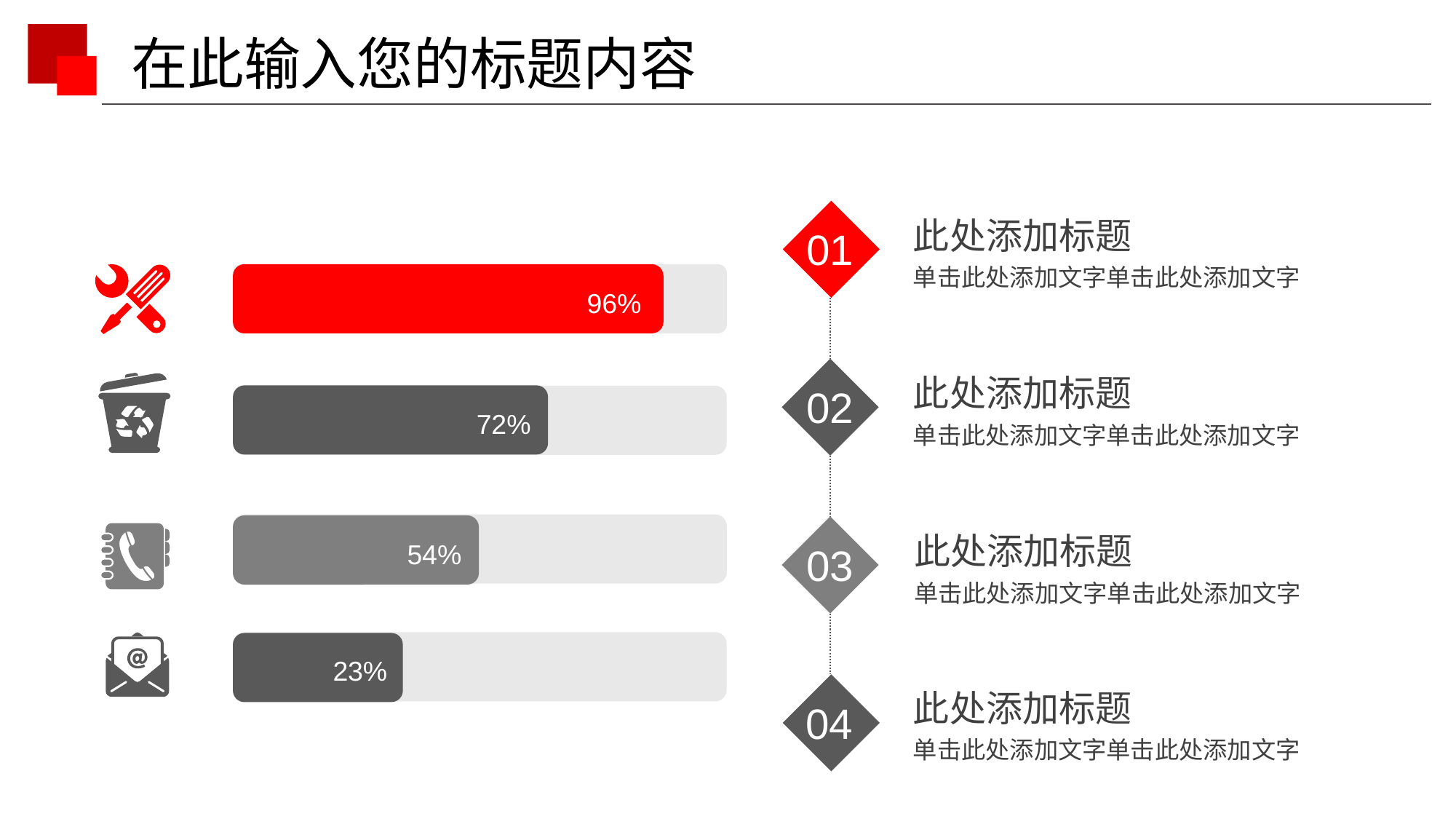

此处添加标题
单击此处添加文字单击此处添加文字

01

96%
此处添加标题
单击此处添加文字单击此处添加文字

02

72%
此处添加标题
单击此处添加文字单击此处添加文字

54%

03

23%
此处添加标题
单击此处添加文字单击此处添加文字

04